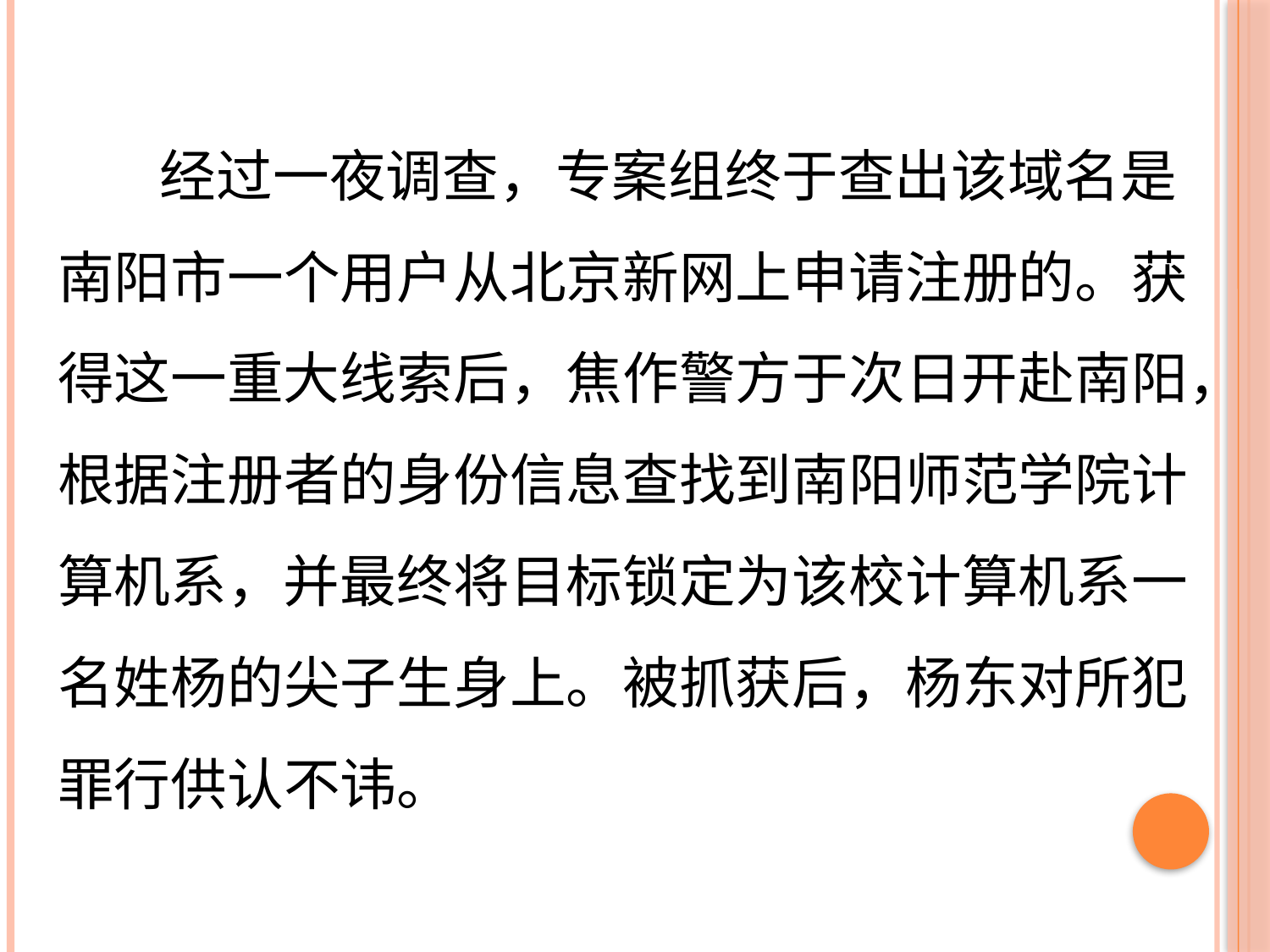

经过一夜调查，专案组终于查出该域名是南阳市一个用户从北京新网上申请注册的。获得这一重大线索后，焦作警方于次日开赴南阳，根据注册者的身份信息查找到南阳师范学院计算机系，并最终将目标锁定为该校计算机系一名姓杨的尖子生身上。被抓获后，杨东对所犯罪行供认不讳。